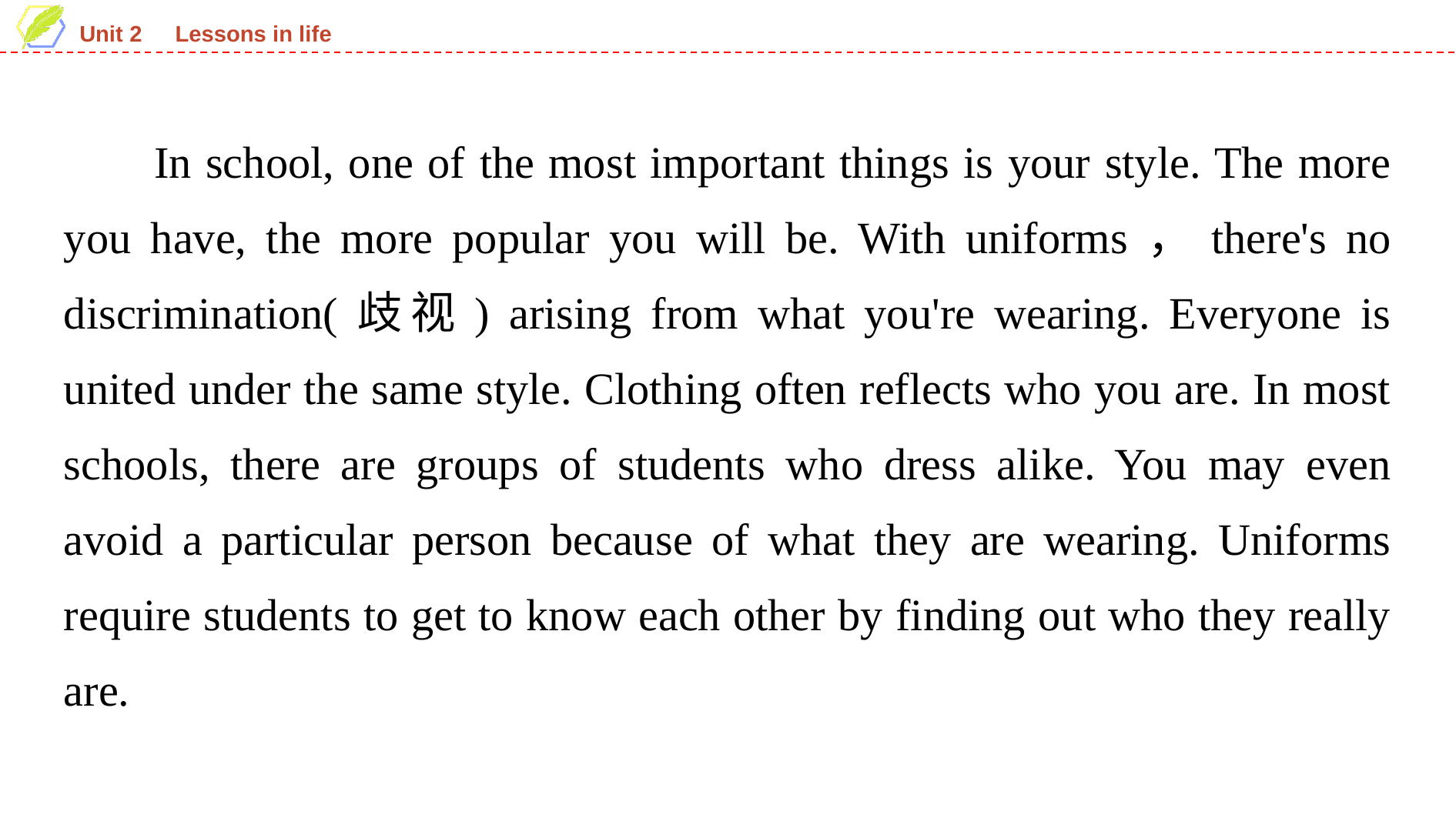

In school, one of the most important things is your style. The more you have, the more popular you will be. With uniforms，there's no discrimination(歧视) arising from what you're wearing. Everyone is united under the same style. Clothing often reflects who you are. In most schools, there are groups of students who dress alike. You may even avoid a particular person because of what they are wearing. Uniforms require students to get to know each other by finding out who they really are.